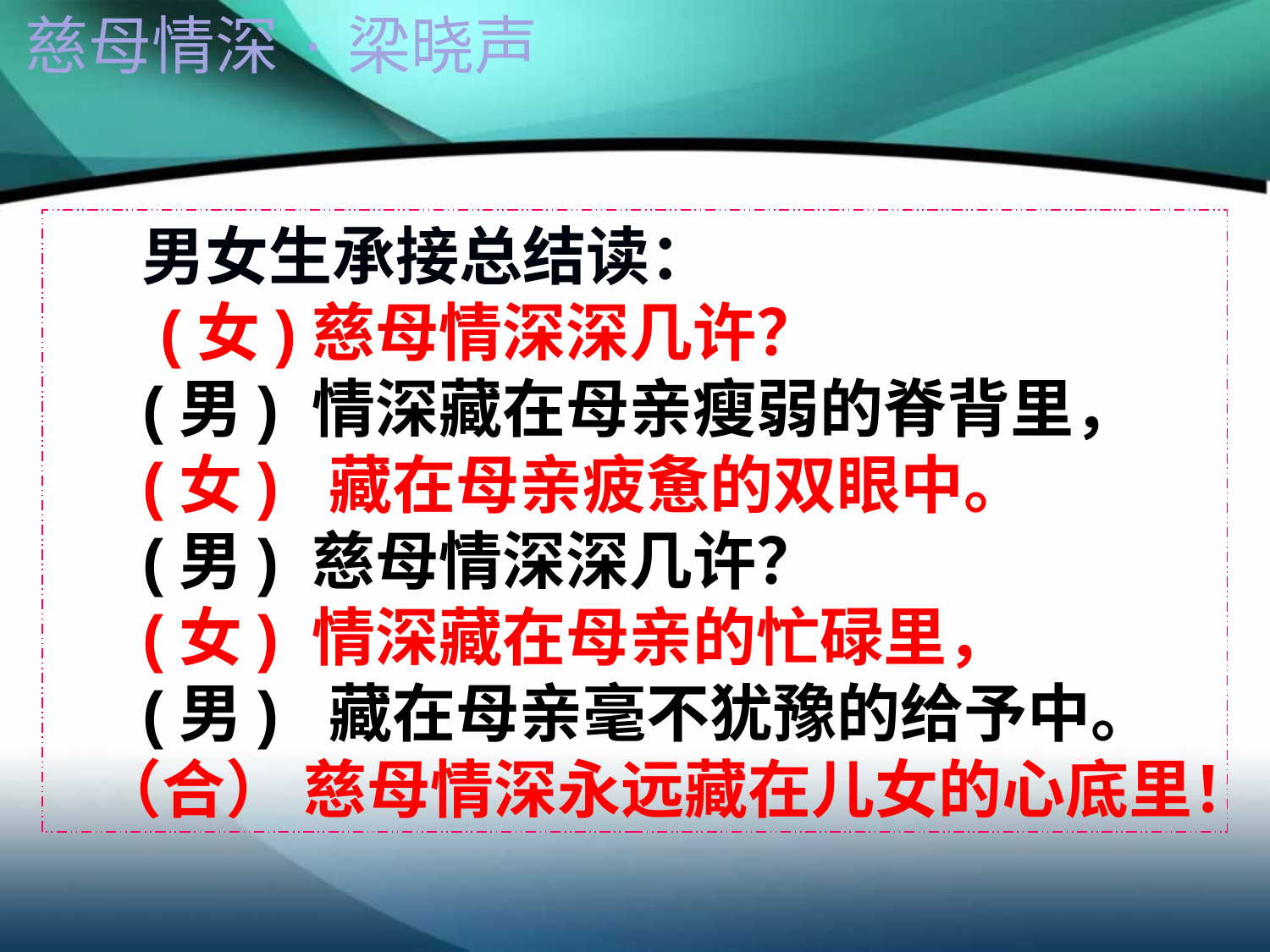

慈母情深·梁晓声
     男女生承接总结读：
      (女)慈母情深深几许？
     (男) 情深藏在母亲瘦弱的脊背里，
     (女)  藏在母亲疲惫的双眼中。
     (男) 慈母情深深几许？
     (女) 情深藏在母亲的忙碌里，
     (男)  藏在母亲毫不犹豫的给予中。
  （合） 慈母情深永远藏在儿女的心底里！